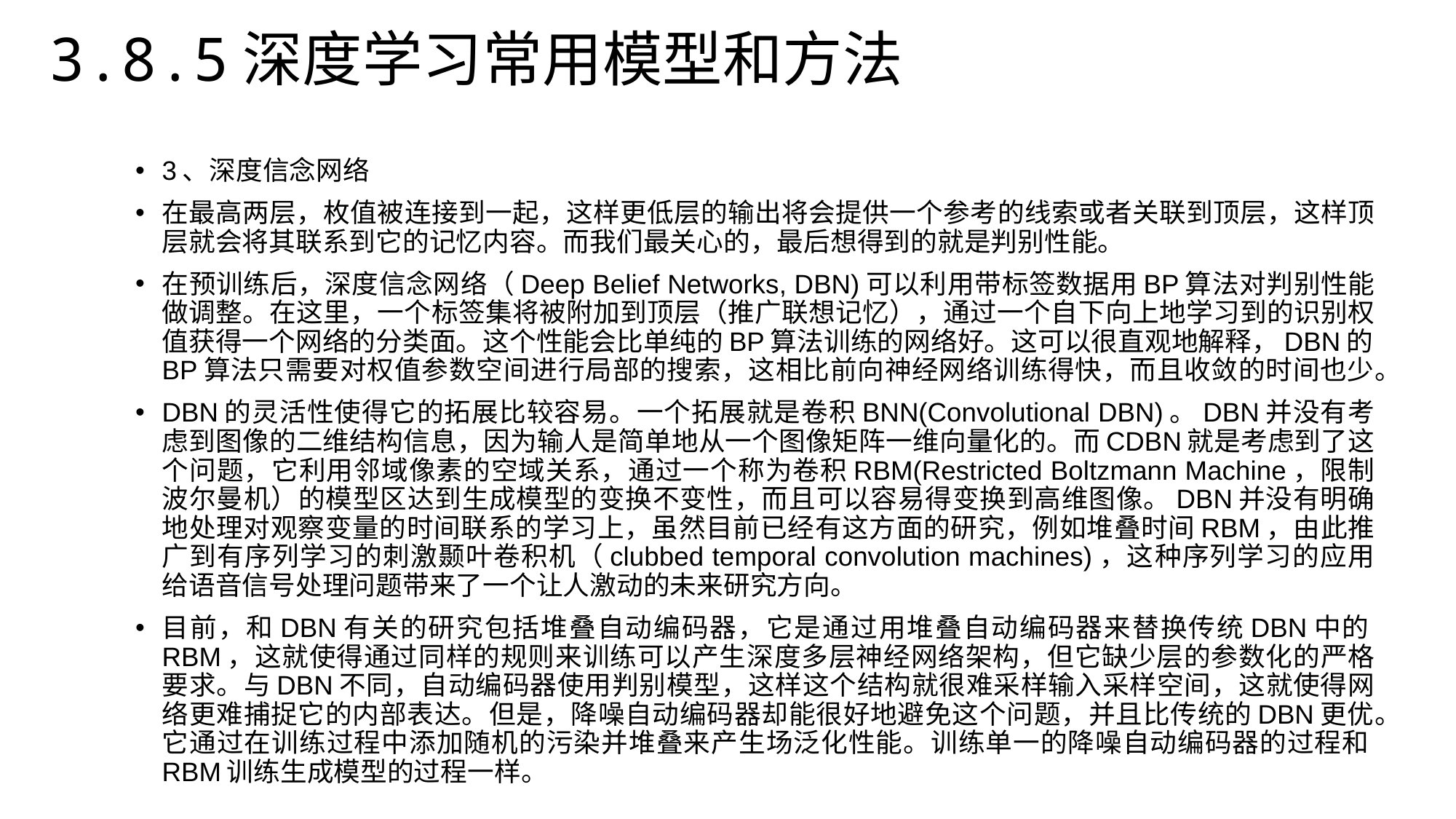

3.8.5深度学习常用模型和方法

3、深度信念网络
在最高两层，枚值被连接到一起，这样更低层的输出将会提供一个参考的线索或者关联到顶层，这样顶层就会将其联系到它的记忆内容。而我们最关心的，最后想得到的就是判别性能。
在预训练后，深度信念网络（Deep Belief Networks, DBN)可以利用带标签数据用BP算法对判别性能做调整。在这里，一个标签集将被附加到顶层（推广联想记忆），通过一个自下向上地学习到的识别权值获得一个网络的分类面。这个性能会比单纯的BP算法训练的网络好。这可以很直观地解释，DBN的BP算法只需要对权值参数空间进行局部的搜索，这相比前向神经网络训练得快，而且收敛的时间也少。
DBN的灵活性使得它的拓展比较容易。一个拓展就是卷积BNN(Convolutional DBN)。DBN并没有考虑到图像的二维结构信息，因为输人是简单地从一个图像矩阵一维向量化的。而CDBN就是考虑到了这个问题，它利用邻域像素的空域关系，通过一个称为卷积RBM(Restricted Boltzmann Machine，限制波尔曼机）的模型区达到生成模型的变换不变性，而且可以容易得变换到高维图像。DBN并没有明确地处理对观察变量的时间联系的学习上，虽然目前已经有这方面的研究，例如堆叠时间RBM，由此推广到有序列学习的刺激颞叶卷积机（clubbed temporal convolution machines)，这种序列学习的应用给语音信号处理问题带来了一个让人激动的未来研究方向。
目前，和DBN有关的研究包括堆叠自动编码器，它是通过用堆叠自动编码器来替换传统DBN中的RBM，这就使得通过同样的规则来训练可以产生深度多层神经网络架构，但它缺少层的参数化的严格要求。与DBN不同，自动编码器使用判别模型，这样这个结构就很难采样输入采样空间，这就使得网络更难捕捉它的内部表达。但是，降噪自动编码器却能很好地避免这个问题，并且比传统的DBN更优。它通过在训练过程中添加随机的污染并堆叠来产生场泛化性能。训练单一的降噪自动编码器的过程和RBM训练生成模型的过程一样。